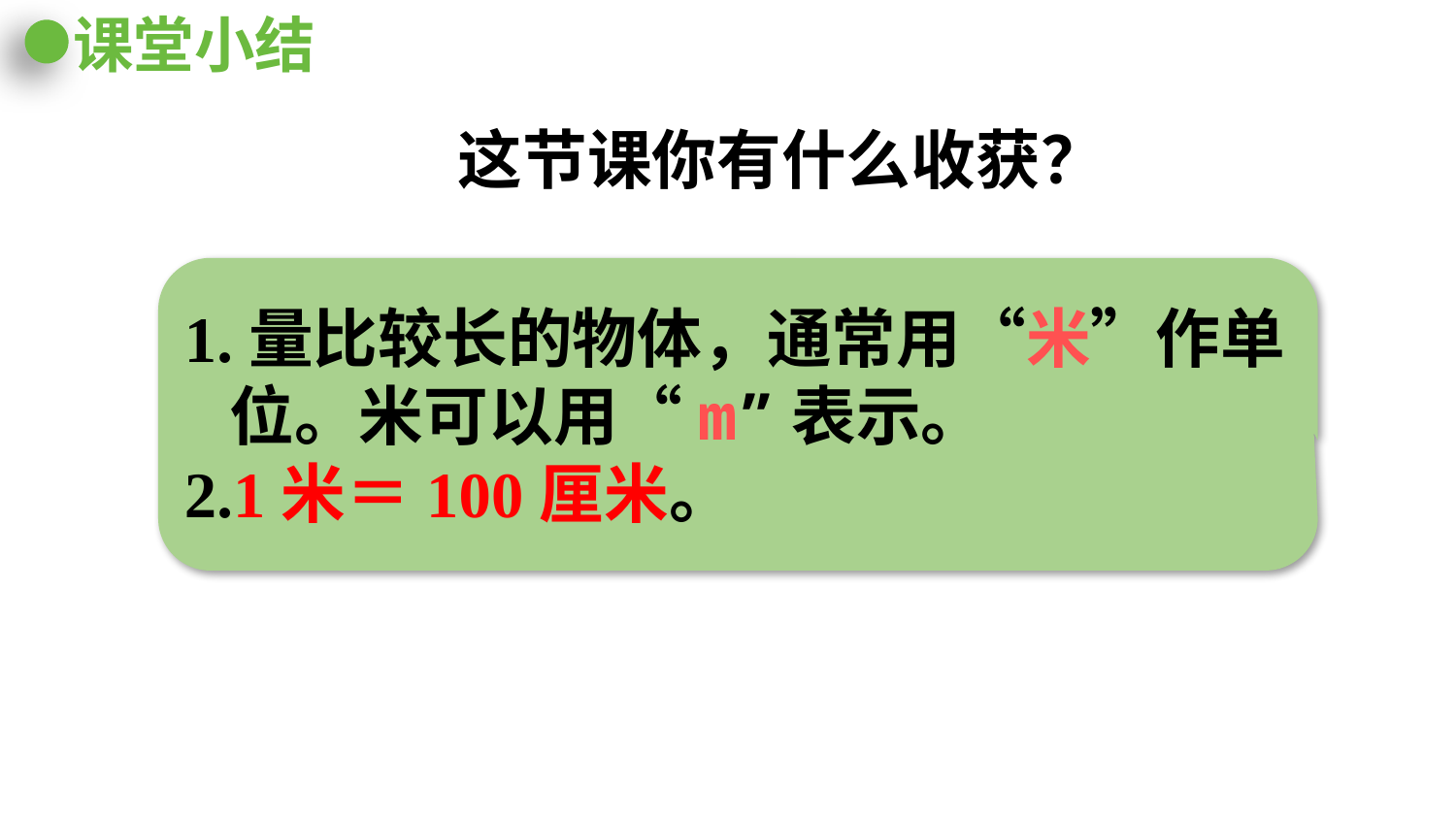

课堂小结
这节课你有什么收获？
1.量比较长的物体，通常用“米”作单
  位。米可以用“m”表示。
2.1米＝100厘米。